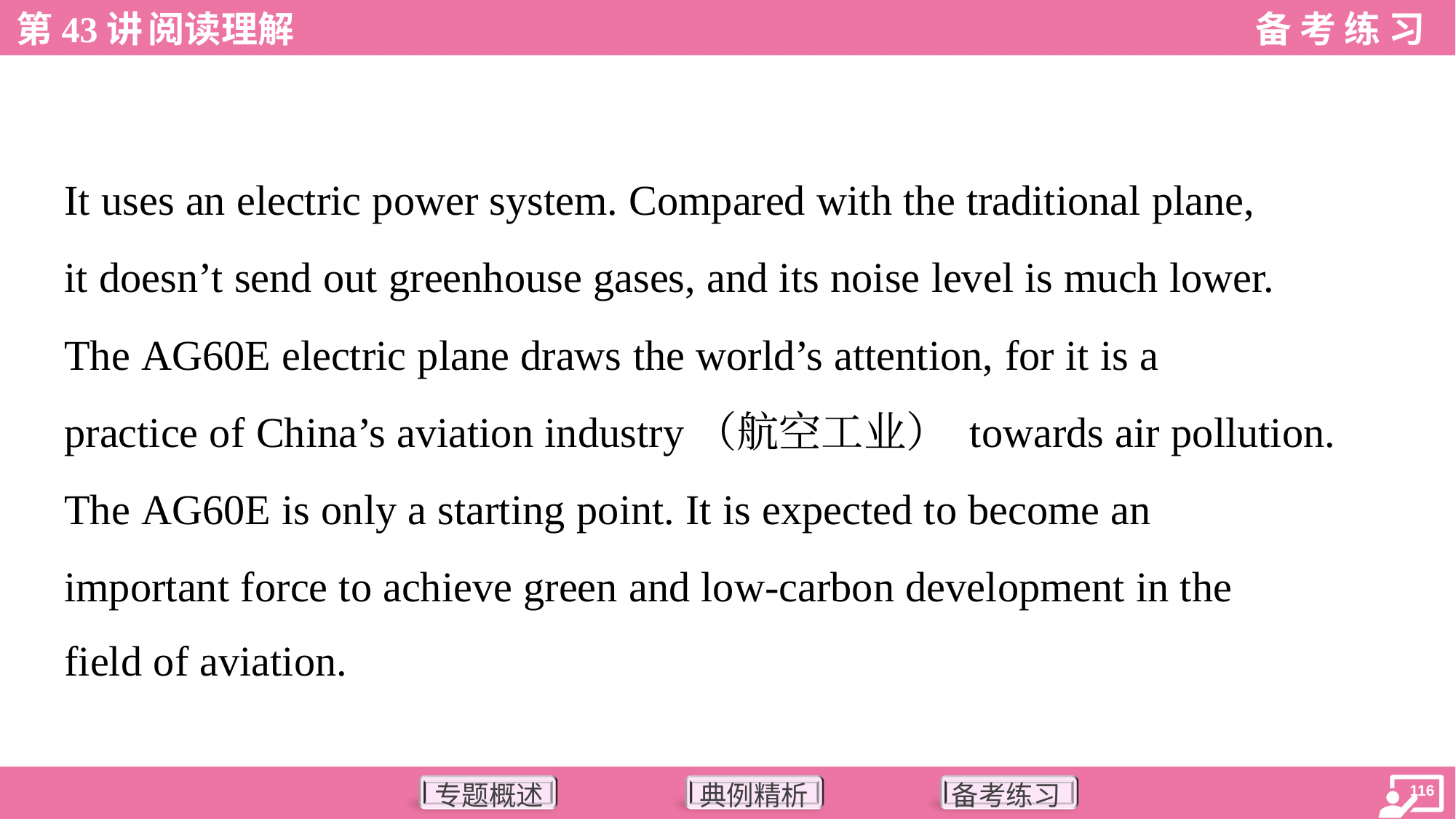

It uses an electric power system. Compared with the traditional plane,
it doesn’t send out greenhouse gases, and its noise level is much lower.
The AG60E electric plane draws the world’s attention, for it is a
practice of China’s aviation industry（航空工业） towards air pollution.
The AG60E is only a starting point. It is expected to become an
important force to achieve green and low-carbon development in the
field of aviation.